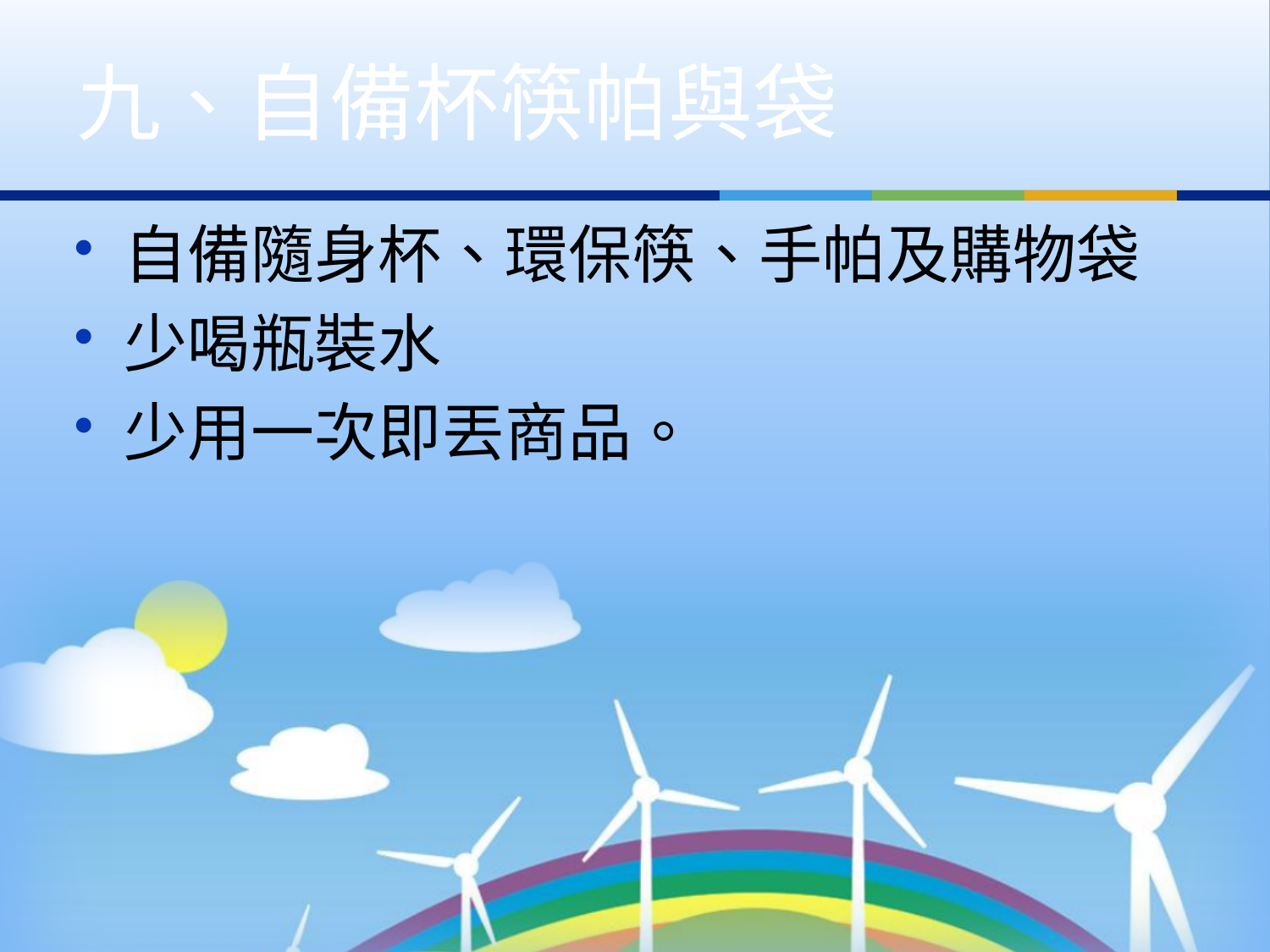

# 九、自備杯筷帕與袋
自備隨身杯、環保筷、手帕及購物袋
少喝瓶裝水
少用一次即丟商品。